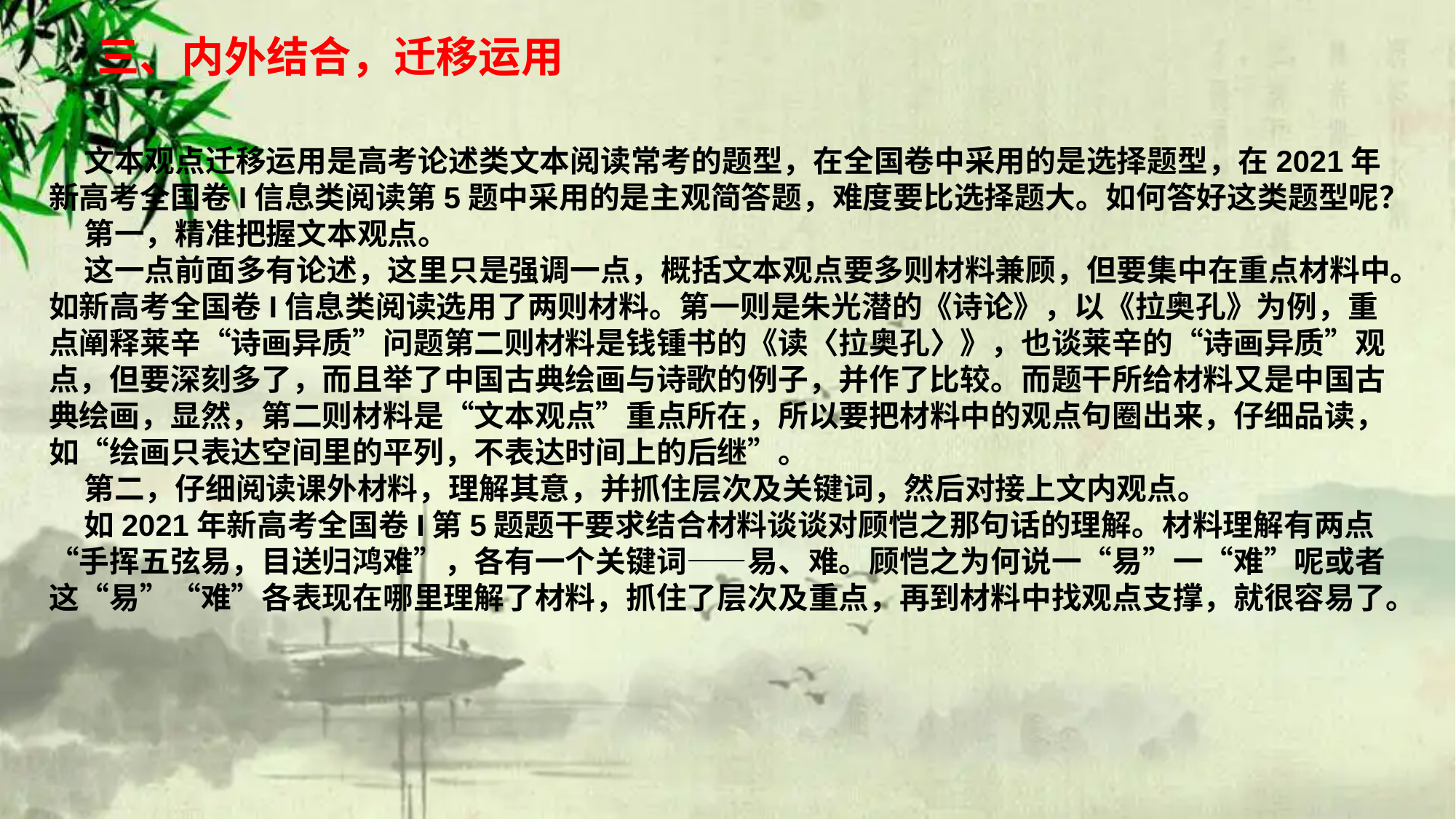

三、内外结合，迁移运用
    文本观点迁移运用是高考论述类文本阅读常考的题型，在全国卷中采用的是选择题型，在2021年新高考全国卷I信息类阅读第5题中采用的是主观简答题，难度要比选择题大。如何答好这类题型呢？
    第一，精准把握文本观点。
    这一点前面多有论述，这里只是强调一点，概括文本观点要多则材料兼顾，但要集中在重点材料中。如新高考全国卷I信息类阅读选用了两则材料。第一则是朱光潜的《诗论》，以《拉奥孔》为例，重点阐释莱辛“诗画异质”问题第二则材料是钱锺书的《读〈拉奥孔〉》，也谈莱辛的“诗画异质”观点，但要深刻多了，而且举了中国古典绘画与诗歌的例子，并作了比较。而题干所给材料又是中国古典绘画，显然，第二则材料是“文本观点”重点所在，所以要把材料中的观点句圈出来，仔细品读，如“绘画只表达空间里的平列，不表达时间上的后继”。
    第二，仔细阅读课外材料，理解其意，并抓住层次及关键词，然后对接上文内观点。
    如2021年新高考全国卷I第5题题干要求结合材料谈谈对顾恺之那句话的理解。材料理解有两点“手挥五弦易，目送归鸿难”，各有一个关键词——易、难。顾恺之为何说一“易”一“难”呢或者这“易”“难”各表现在哪里理解了材料，抓住了层次及重点，再到材料中找观点支撑，就很容易了。